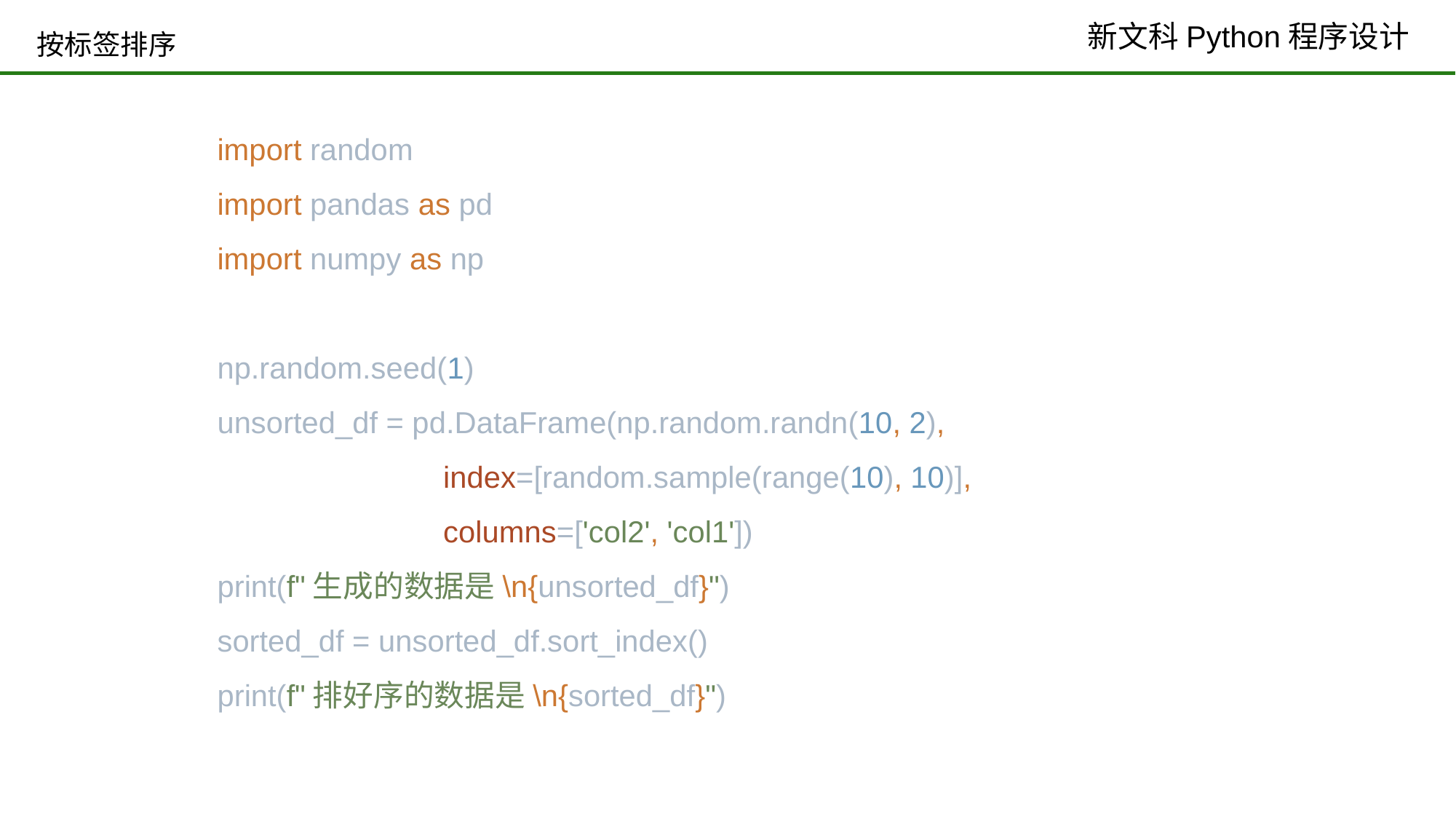

# 按标签排序
import random
import pandas as pd
import numpy as np
np.random.seed(1)
unsorted_df = pd.DataFrame(np.random.randn(10, 2),
                           index=[random.sample(range(10), 10)],
                           columns=['col2', 'col1'])
print(f"生成的数据是\n{unsorted_df}")
sorted_df = unsorted_df.sort_index()
print(f"排好序的数据是\n{sorted_df}")